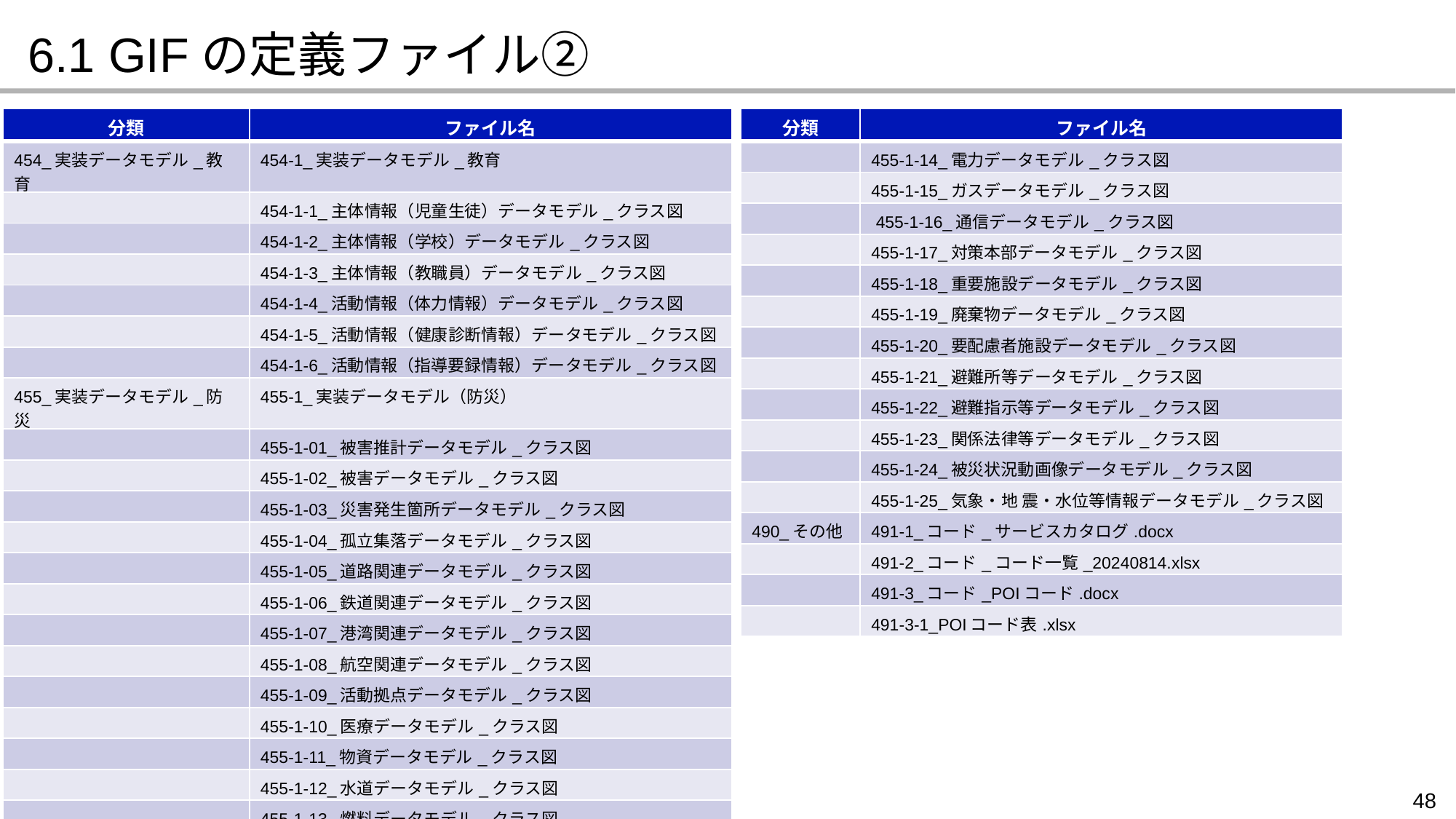

6.1 GIFの定義ファイル②
| 分類 | ファイル名 |
| --- | --- |
| 454\_実装データモデル\_教育 | 454-1\_実装データモデル\_教育 |
|  | 454-1-1\_主体情報（児童生徒）データモデル\_クラス図 |
|  | 454-1-2\_主体情報（学校）データモデル\_クラス図 |
|  | 454-1-3\_主体情報（教職員）データモデル\_クラス図 |
|  | 454-1-4\_活動情報（体力情報）データモデル\_クラス図 |
|  | 454-1-5\_活動情報（健康診断情報）データモデル\_クラス図 |
|  | 454-1-6\_活動情報（指導要録情報）データモデル\_クラス図 |
| 455\_実装データモデル\_防災 | 455-1\_実装データモデル（防災） |
|  | 455-1-01\_被害推計データモデル\_クラス図 |
|  | 455-1-02\_被害データモデル\_クラス図 |
|  | 455-1-03\_災害発生箇所データモデル\_クラス図 |
|  | 455-1-04\_孤立集落データモデル\_クラス図 |
|  | 455-1-05\_道路関連データモデル\_クラス図 |
|  | 455-1-06\_鉄道関連データモデル\_クラス図 |
|  | 455-1-07\_港湾関連データモデル\_クラス図 |
|  | 455-1-08\_航空関連データモデル\_クラス図 |
|  | 455-1-09\_活動拠点データモデル\_クラス図 |
|  | 455-1-10\_医療データモデル\_クラス図 |
|  | 455-1-11\_物資データモデル\_クラス図 |
|  | 455-1-12\_水道データモデル\_クラス図 |
|  | 455-1-13\_燃料データモデル\_クラス図 |
| 分類 | ファイル名 |
| --- | --- |
|  | 455-1-14\_電力データモデル\_クラス図 |
|  | 455-1-15\_ガスデータモデル\_クラス図 |
|  | 455-1-16\_通信データモデル\_クラス図 |
|  | 455-1-17\_対策本部データモデル\_クラス図 |
|  | 455-1-18\_重要施設データモデル\_クラス図 |
|  | 455-1-19\_廃棄物データモデル\_クラス図 |
|  | 455-1-20\_要配慮者施設データモデル\_クラス図 |
|  | 455-1-21\_避難所等データモデル\_クラス図 |
|  | 455-1-22\_避難指示等データモデル\_クラス図 |
|  | 455-1-23\_関係法律等データモデル\_クラス図 |
|  | 455-1-24\_被災状況動画像データモデル\_クラス図 |
|  | 455-1-25\_気象・地 震・水位等情報データモデル\_クラス図 |
| 490\_その他 | 491-1\_コード\_サービスカタログ.docx |
|  | 491-2\_コード\_コード一覧\_20240814.xlsx |
|  | 491-3\_コード\_POIコード.docx |
|  | 491-3-1\_POIコード表.xlsx |
48